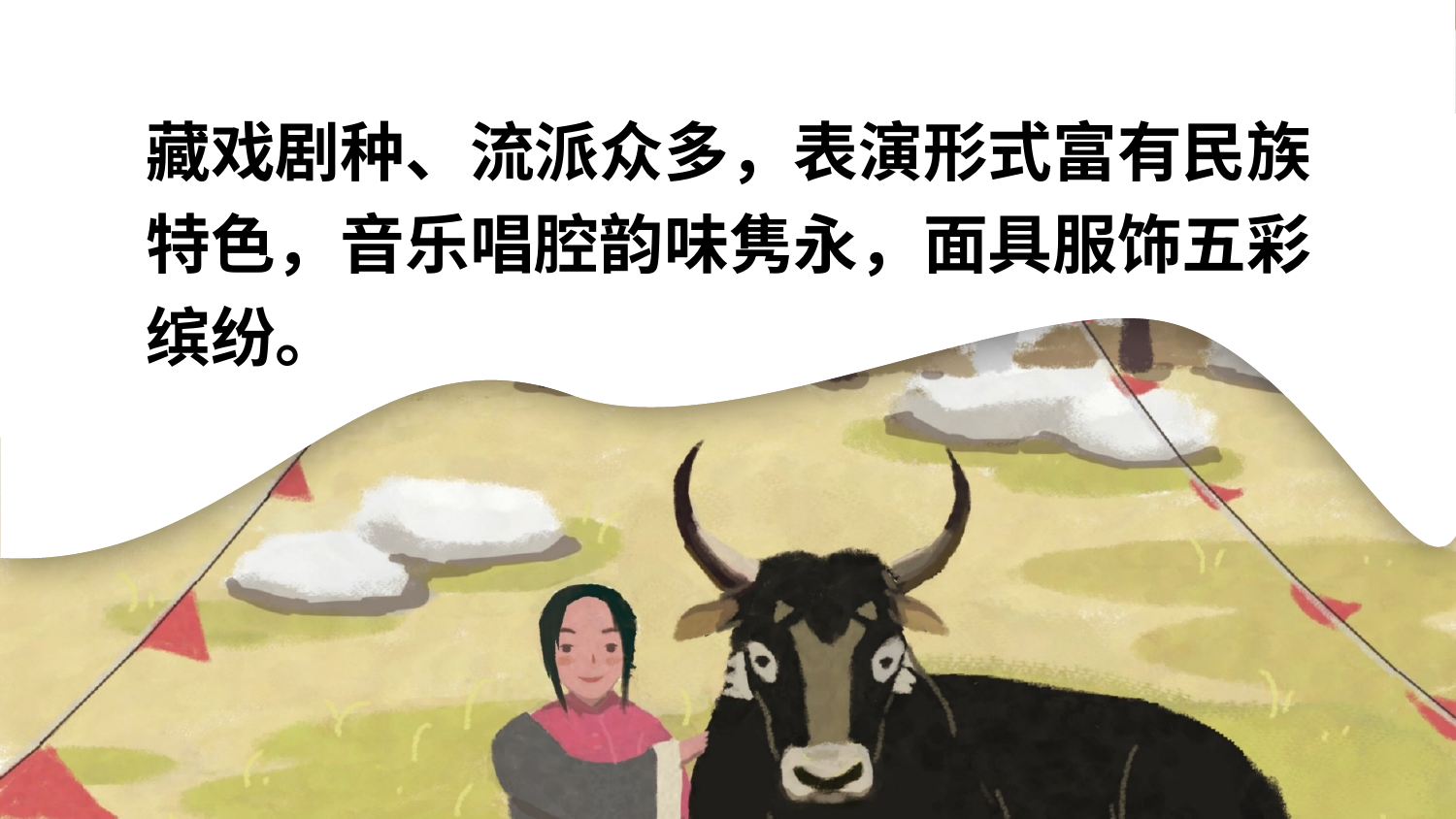

藏戏剧种、流派众多，表演形式富有民族特色，音乐唱腔韵味隽永，面具服饰五彩缤纷。